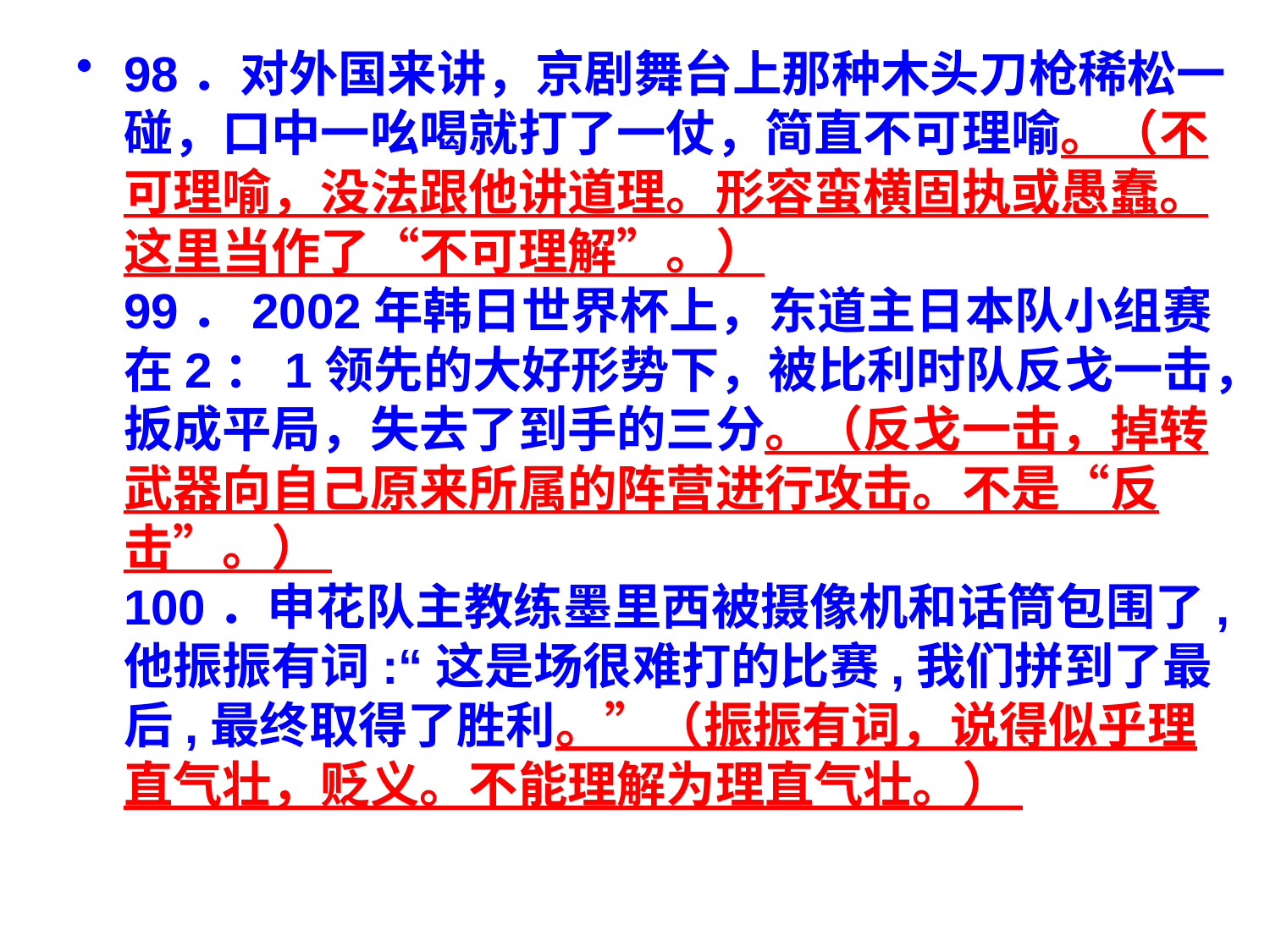

98．对外国来讲，京剧舞台上那种木头刀枪稀松一碰，口中一吆喝就打了一仗，简直不可理喻。（不可理喻，没法跟他讲道理。形容蛮横固执或愚蠢。这里当作了“不可理解”。）
99．2002年韩日世界杯上，东道主日本队小组赛在2：1领先的大好形势下，被比利时队反戈一击，扳成平局，失去了到手的三分。（反戈一击，掉转武器向自己原来所属的阵营进行攻击。不是“反击”。） 
100．申花队主教练墨里西被摄像机和话筒包围了,他振振有词:“这是场很难打的比赛,我们拼到了最后,最终取得了胜利。”（振振有词，说得似乎理直气壮，贬义。不能理解为理直气壮。）